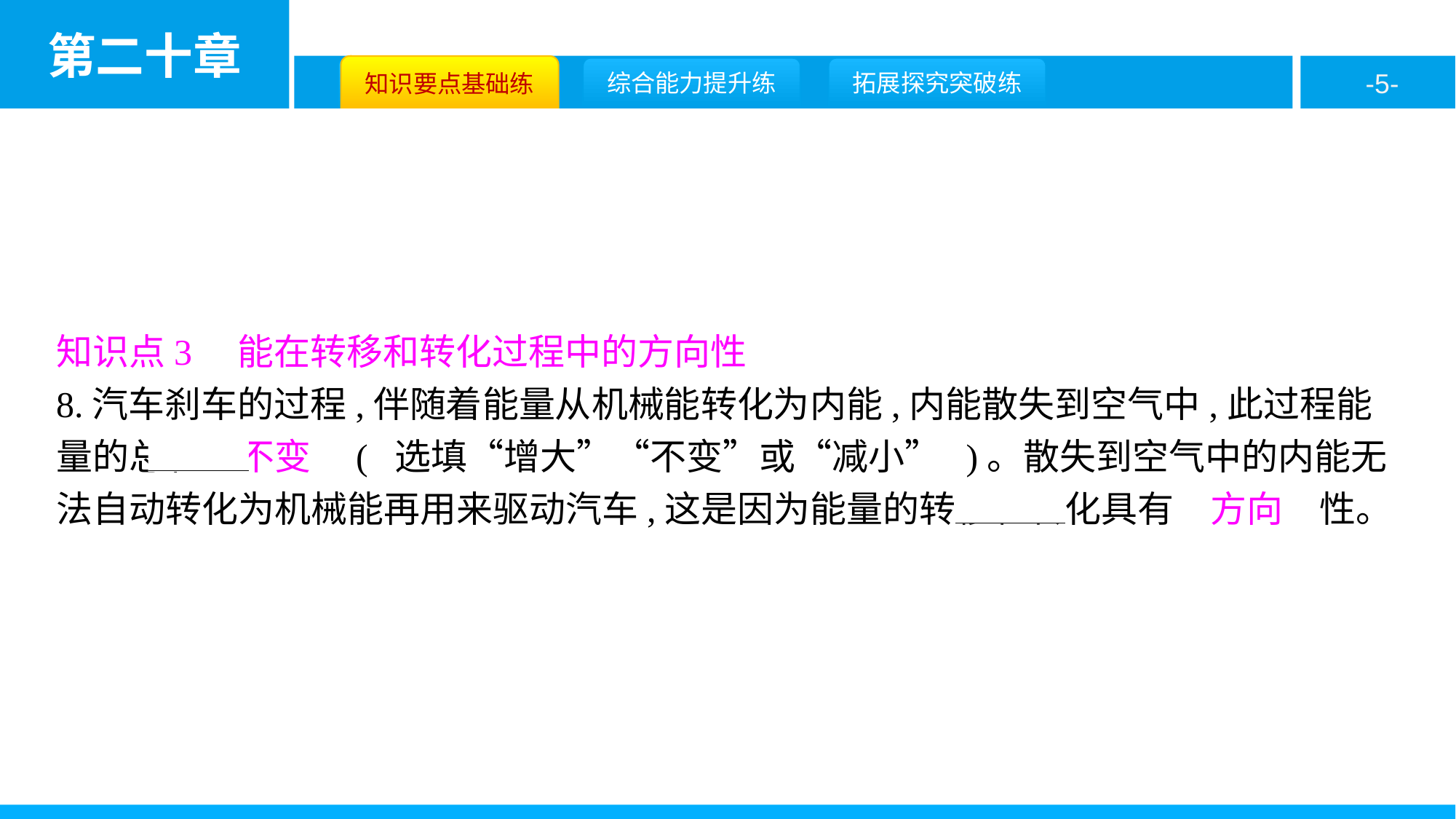

知识点3　能在转移和转化过程中的方向性
8.汽车刹车的过程,伴随着能量从机械能转化为内能,内能散失到空气中,此过程能量的总和　不变　(  选填“增大”“不变”或“减小”  )。散失到空气中的内能无法自动转化为机械能再用来驱动汽车,这是因为能量的转移和转化具有　方向　性。